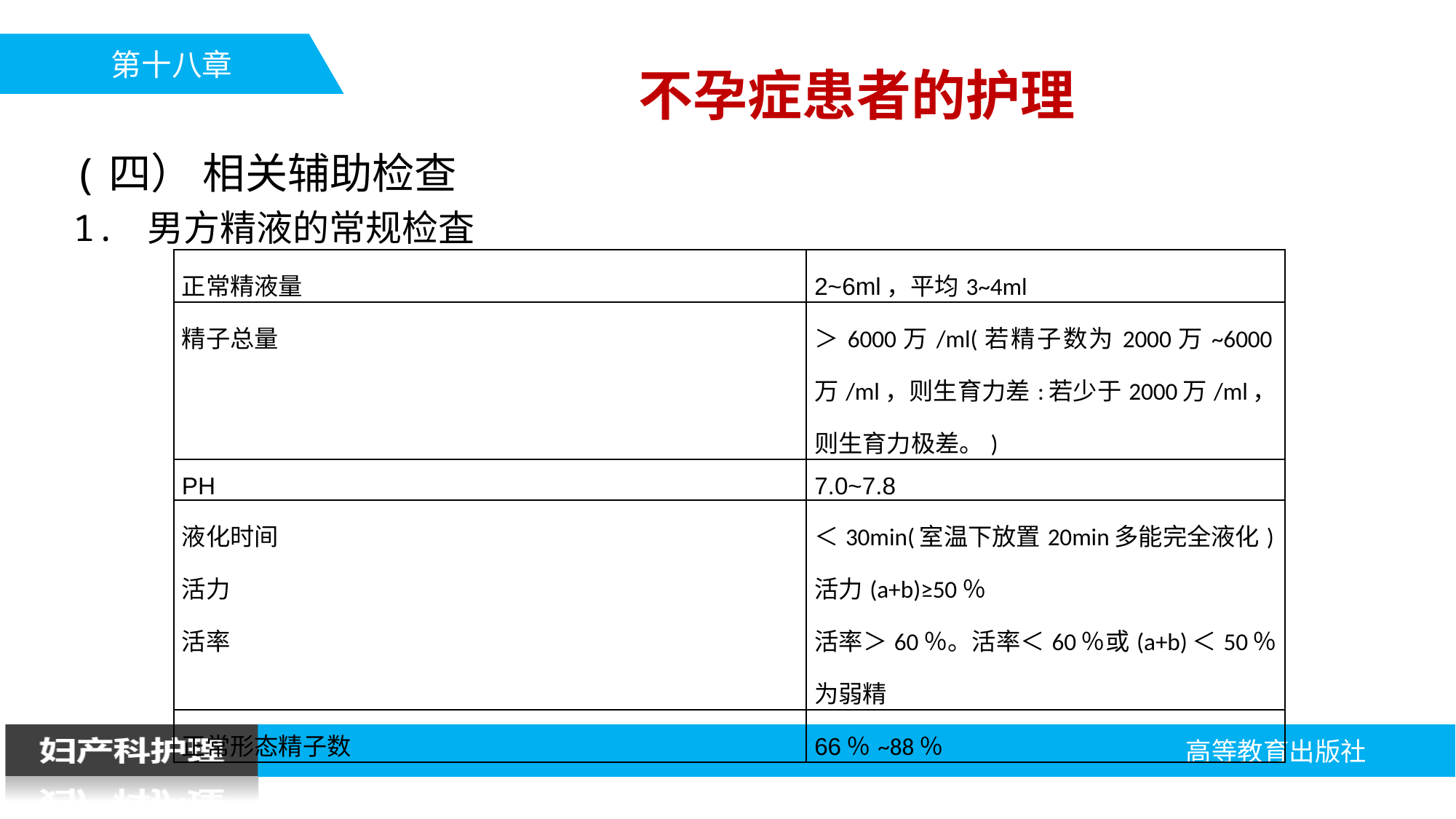

不孕症患者的护理

(四） 相关辅助检查
1. 男方精液的常规检査

| 正常精液量 | 2~6ml，平均3~4ml |
| --- | --- |
| 精子总量 | ＞6000万/ml(若精子数为2000万~6000万/ml，则生育力差:若少于2000万/ml，则生育力极差。) |
| PH | 7.0~7.8 |
| 液化时间 活力 活率 | ＜30min(室温下放置20min多能完全液化) 活力(a+b)≥50％ 活率＞60％。活率＜60％或(a+b)＜50％为弱精 |
| 正常形态精子数 | 66％~88％ |